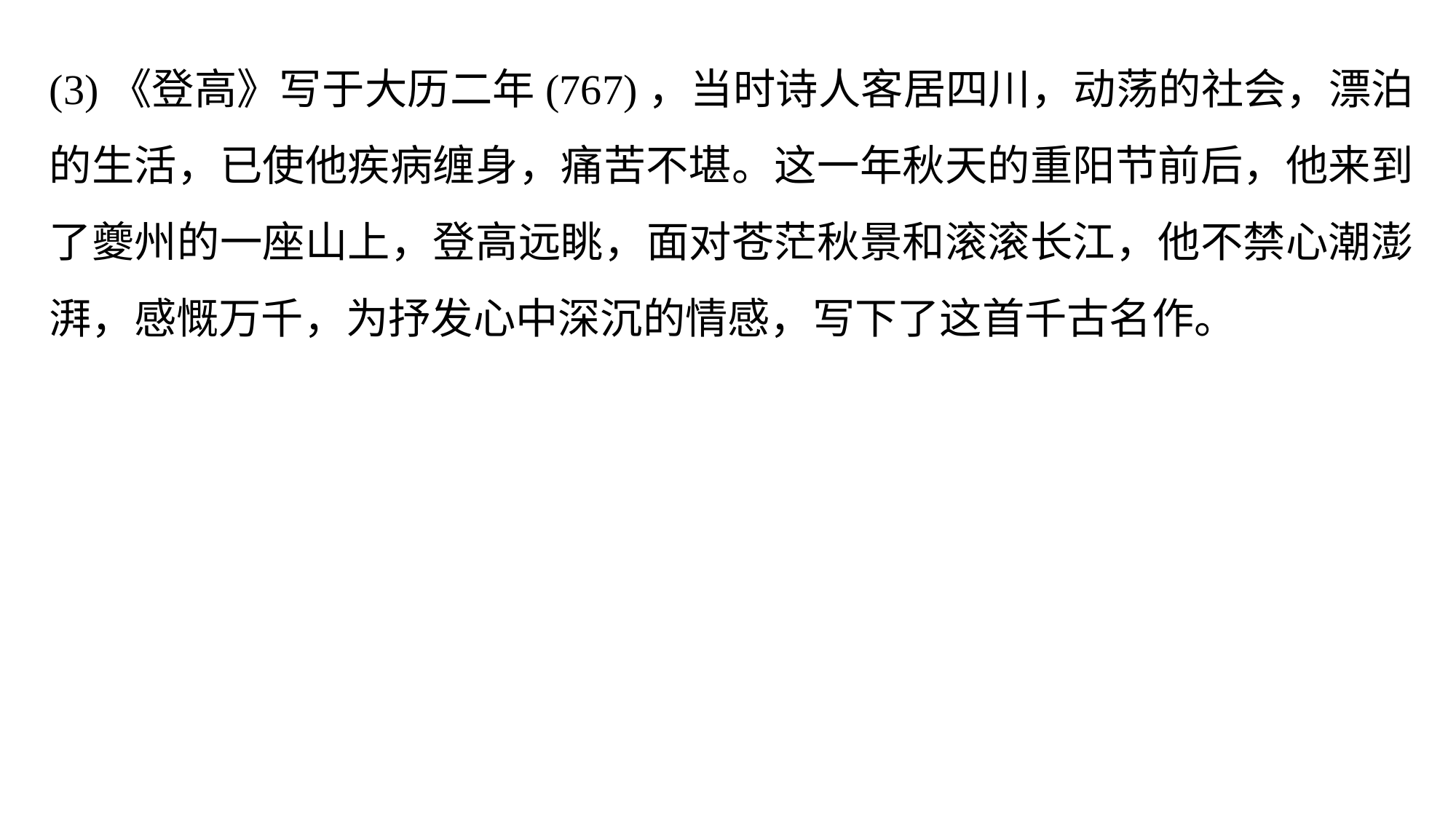

(3)《登高》写于大历二年(767)，当时诗人客居四川，动荡的社会，漂泊的生活，已使他疾病缠身，痛苦不堪。这一年秋天的重阳节前后，他来到了夔州的一座山上，登高远眺，面对苍茫秋景和滚滚长江，他不禁心潮澎湃，感慨万千，为抒发心中深沉的情感，写下了这首千古名作。